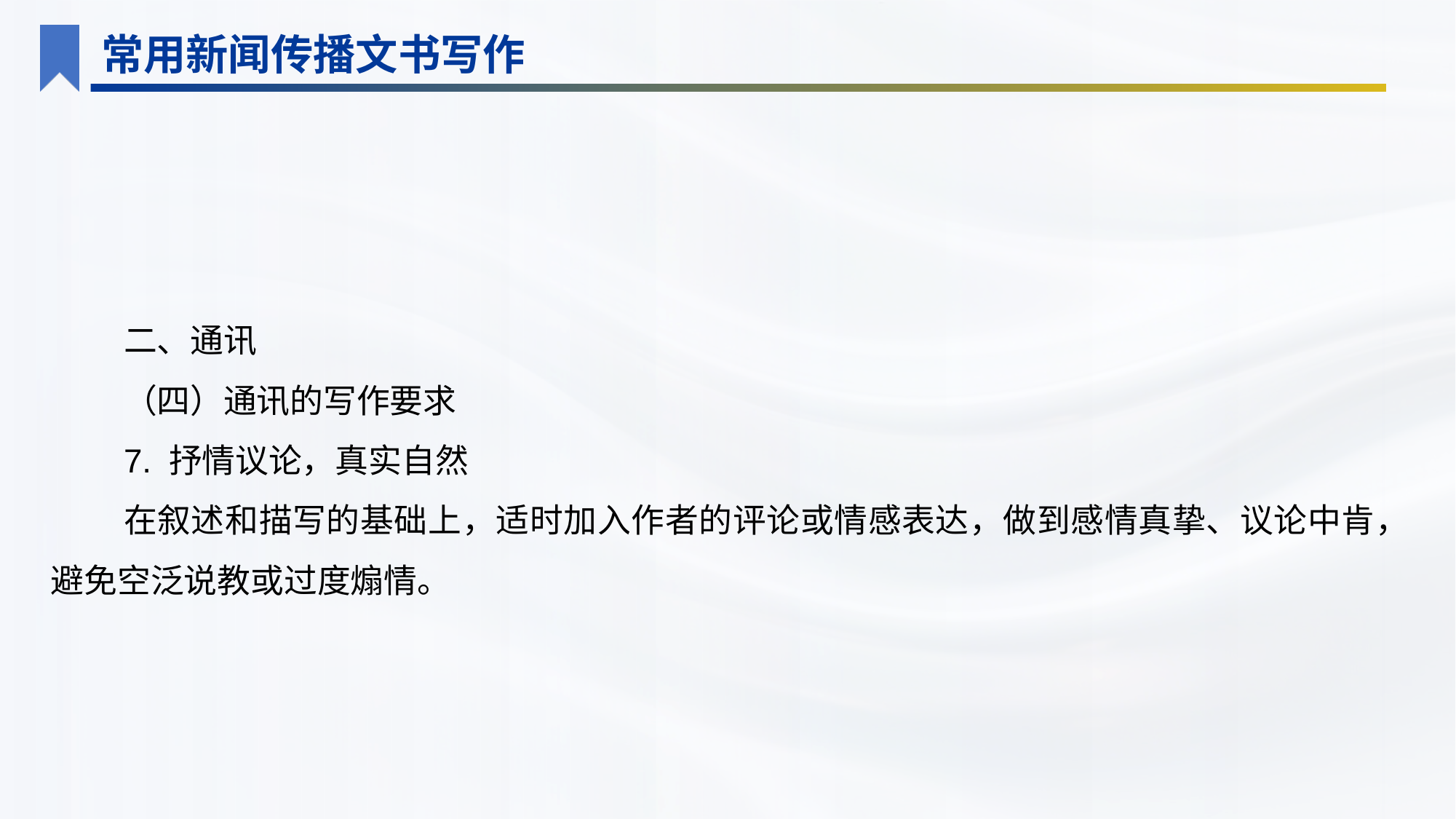

常用新闻传播文书写作
二、通讯
（四）通讯的写作要求
7. 抒情议论，真实自然
在叙述和描写的基础上，适时加入作者的评论或情感表达，做到感情真挚、议论中肯，避免空泛说教或过度煽情。